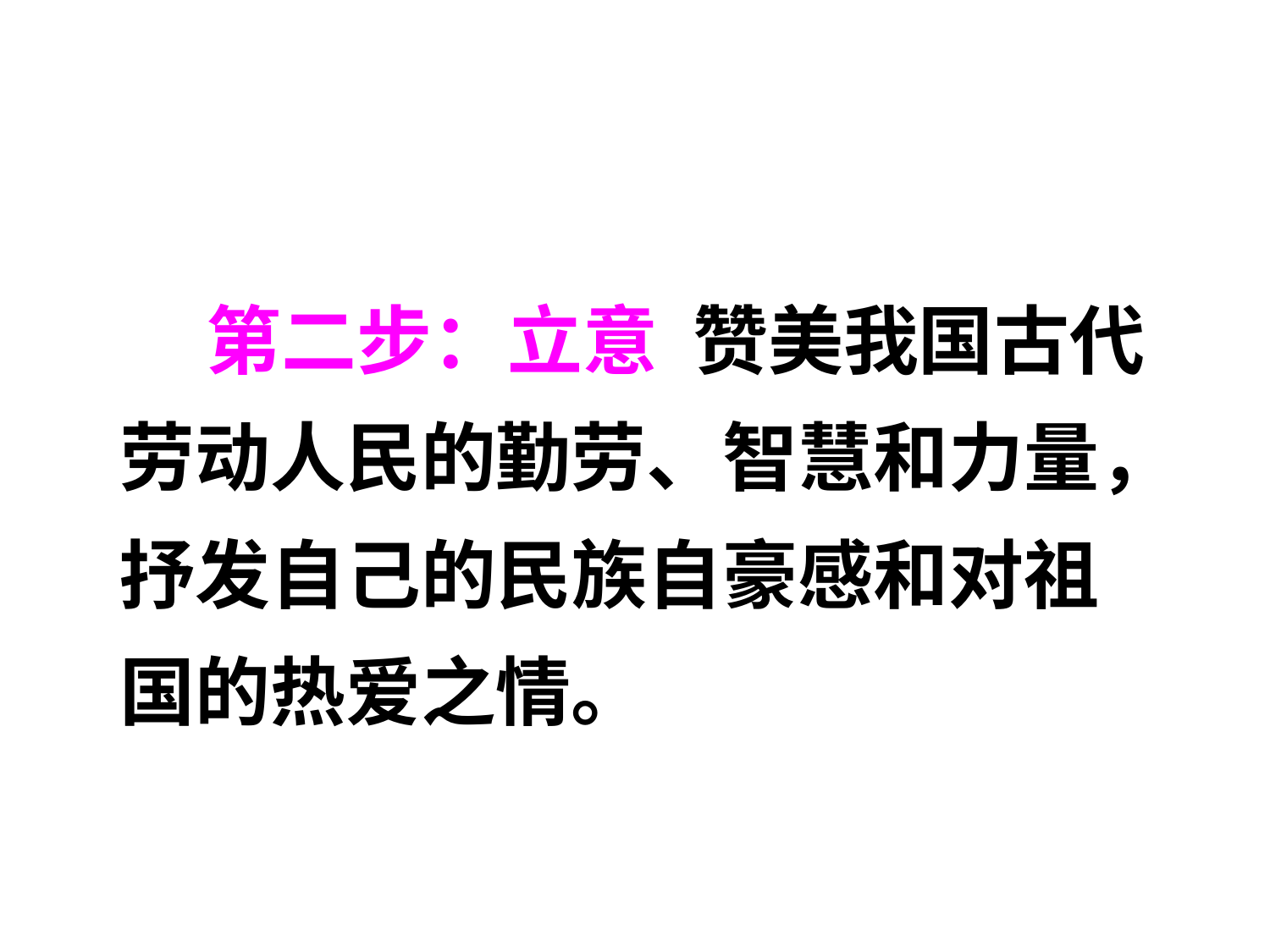

第二步：立意  赞美我国古代劳动人民的勤劳、智慧和力量，抒发自己的民族自豪感和对祖国的热爱之情。